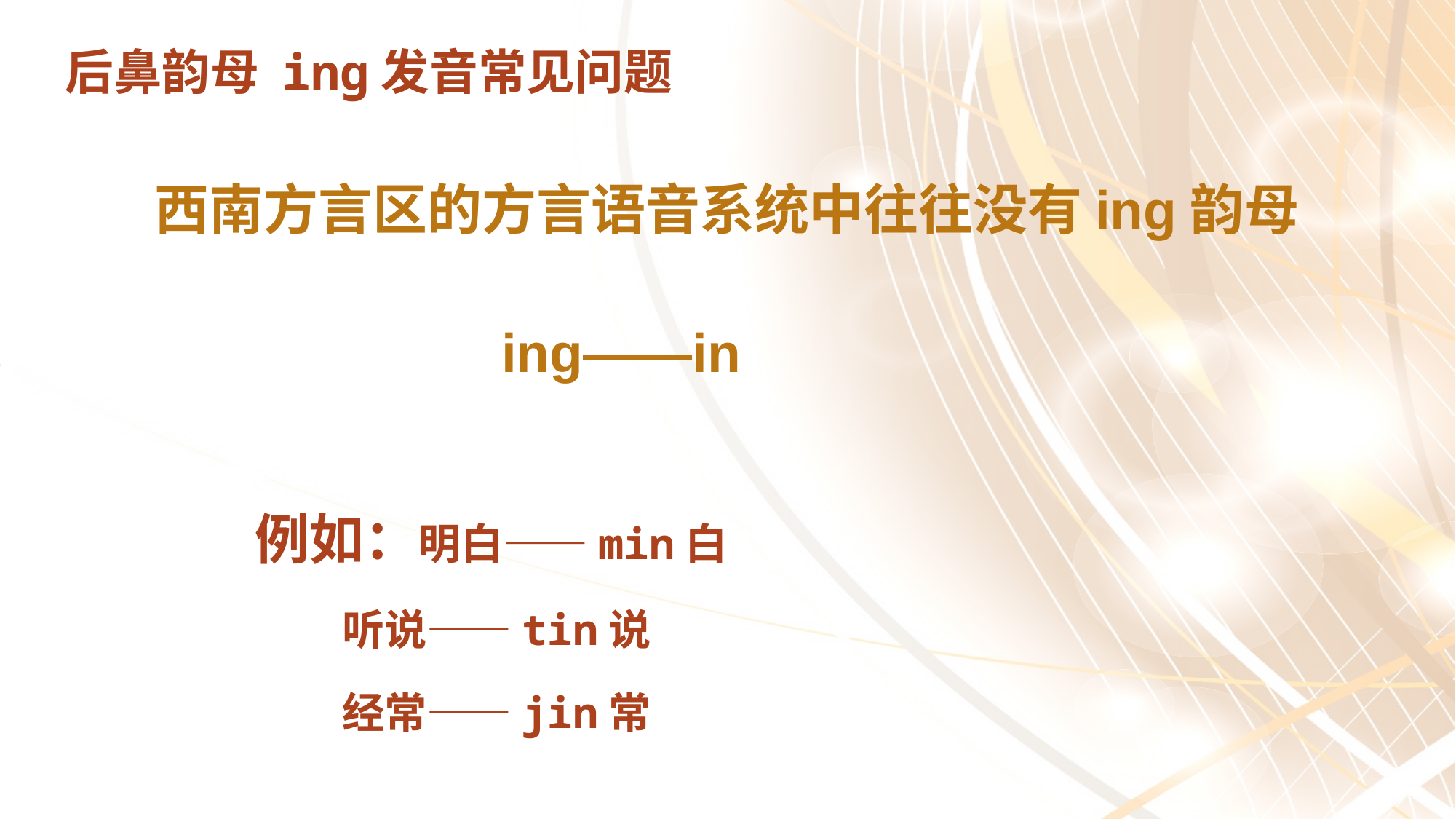

# 后鼻韵母 inɡ发音常见问题
西南方言区的方言语音系统中往往没有ing韵母

                       ing——in
例如：明白——min白
        听说——tin说
        经常——jin常